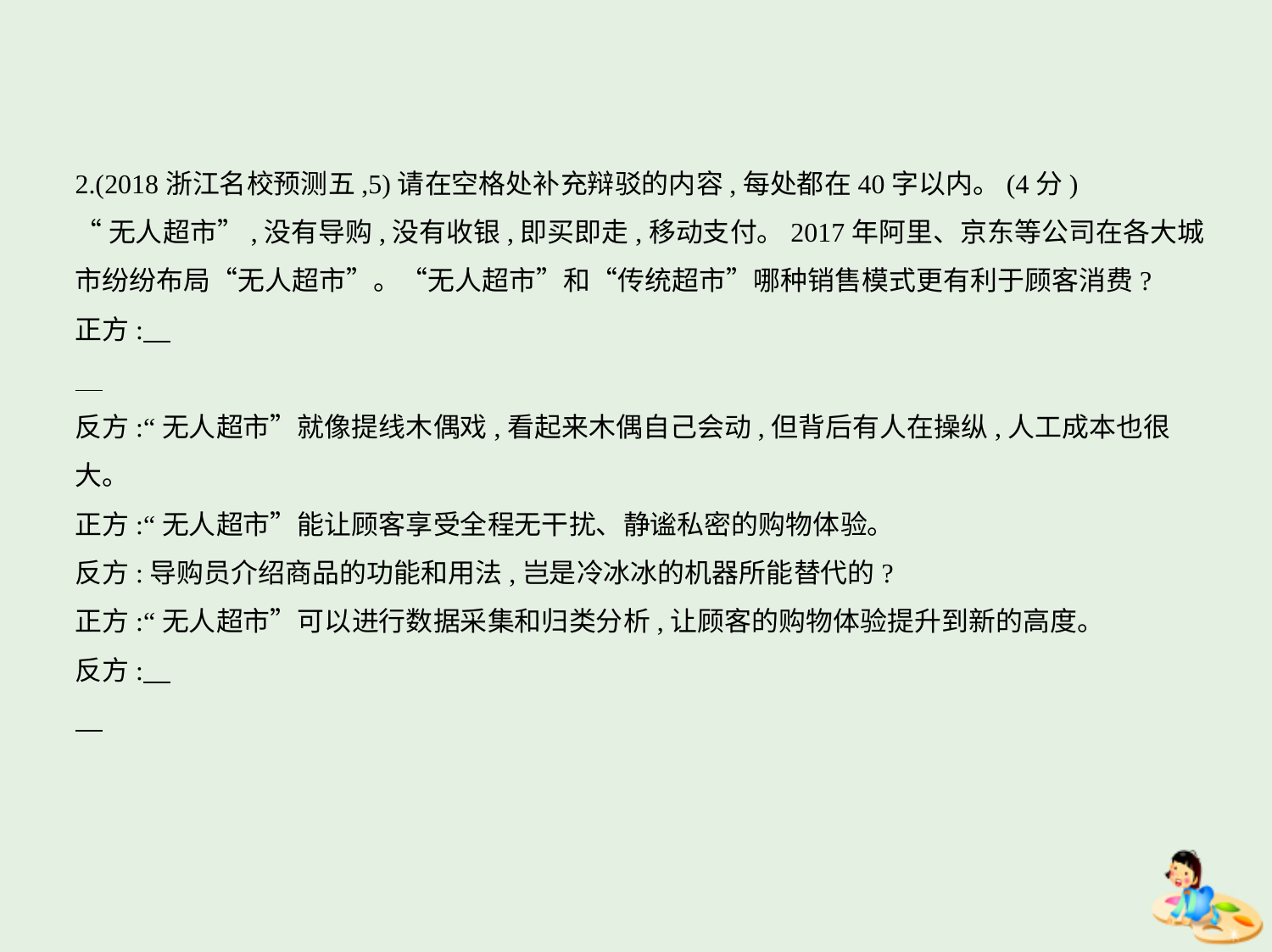

2.(2018浙江名校预测五,5)请在空格处补充辩驳的内容,每处都在40字以内。(4分)
“无人超市”,没有导购,没有收银,即买即走,移动支付。2017年阿里、京东等公司在各大城
市纷纷布局“无人超市”。“无人超市”和“传统超市”哪种销售模式更有利于顾客消费?
正方:

反方:“无人超市”就像提线木偶戏,看起来木偶自己会动,但背后有人在操纵,人工成本也很
大。
正方:“无人超市”能让顾客享受全程无干扰、静谧私密的购物体验。
反方:导购员介绍商品的功能和用法,岂是冷冰冰的机器所能替代的?
正方:“无人超市”可以进行数据采集和归类分析,让顾客的购物体验提升到新的高度。
反方: